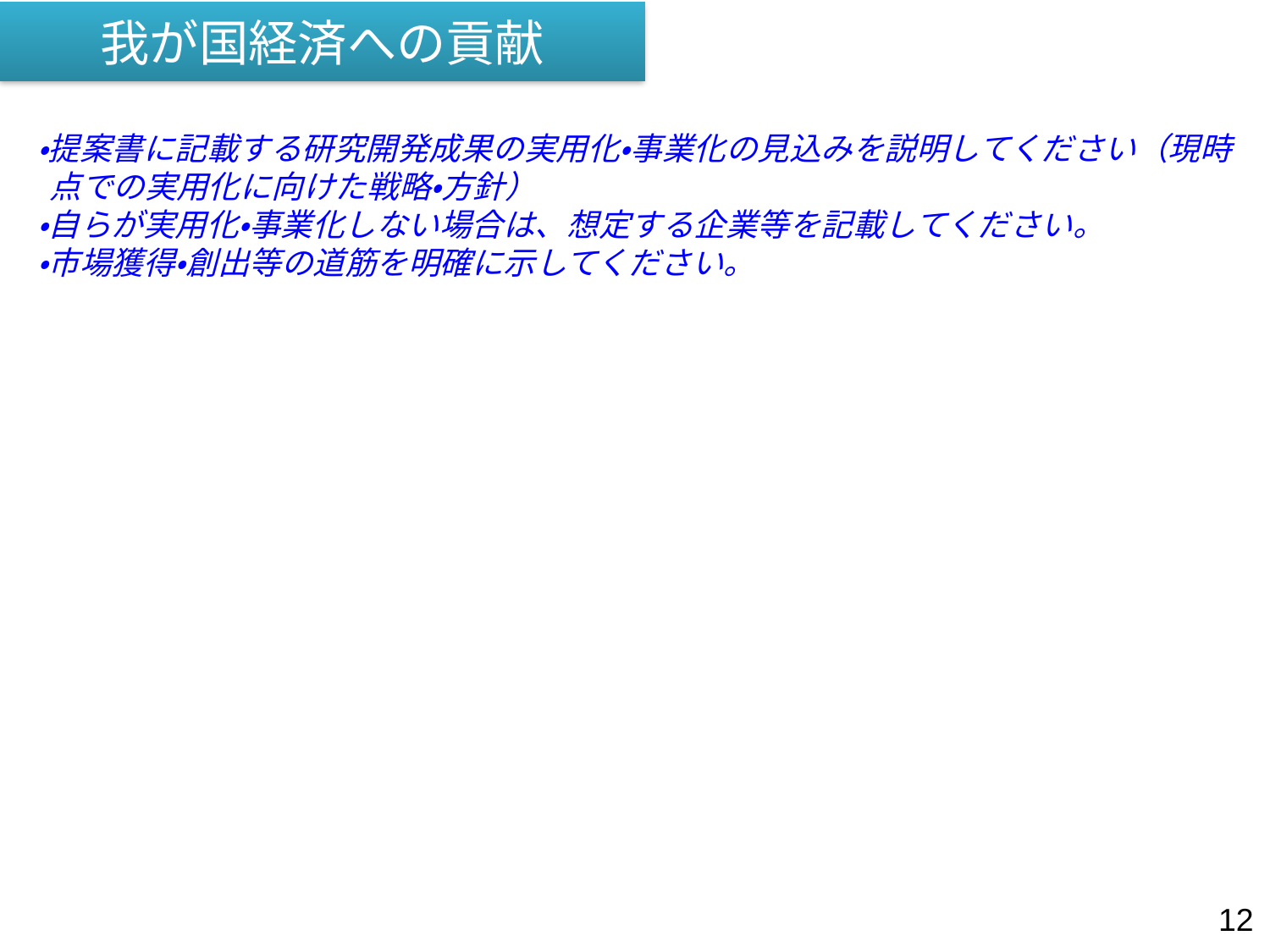

# 我が国経済への貢献
・提案書に記載する研究開発成果の実用化・事業化の見込みを説明してください（現時点での実用化に向けた戦略・方針）
・自らが実用化・事業化しない場合は、想定する企業等を記載してください。
・市場獲得・創出等の道筋を明確に示してください。
12